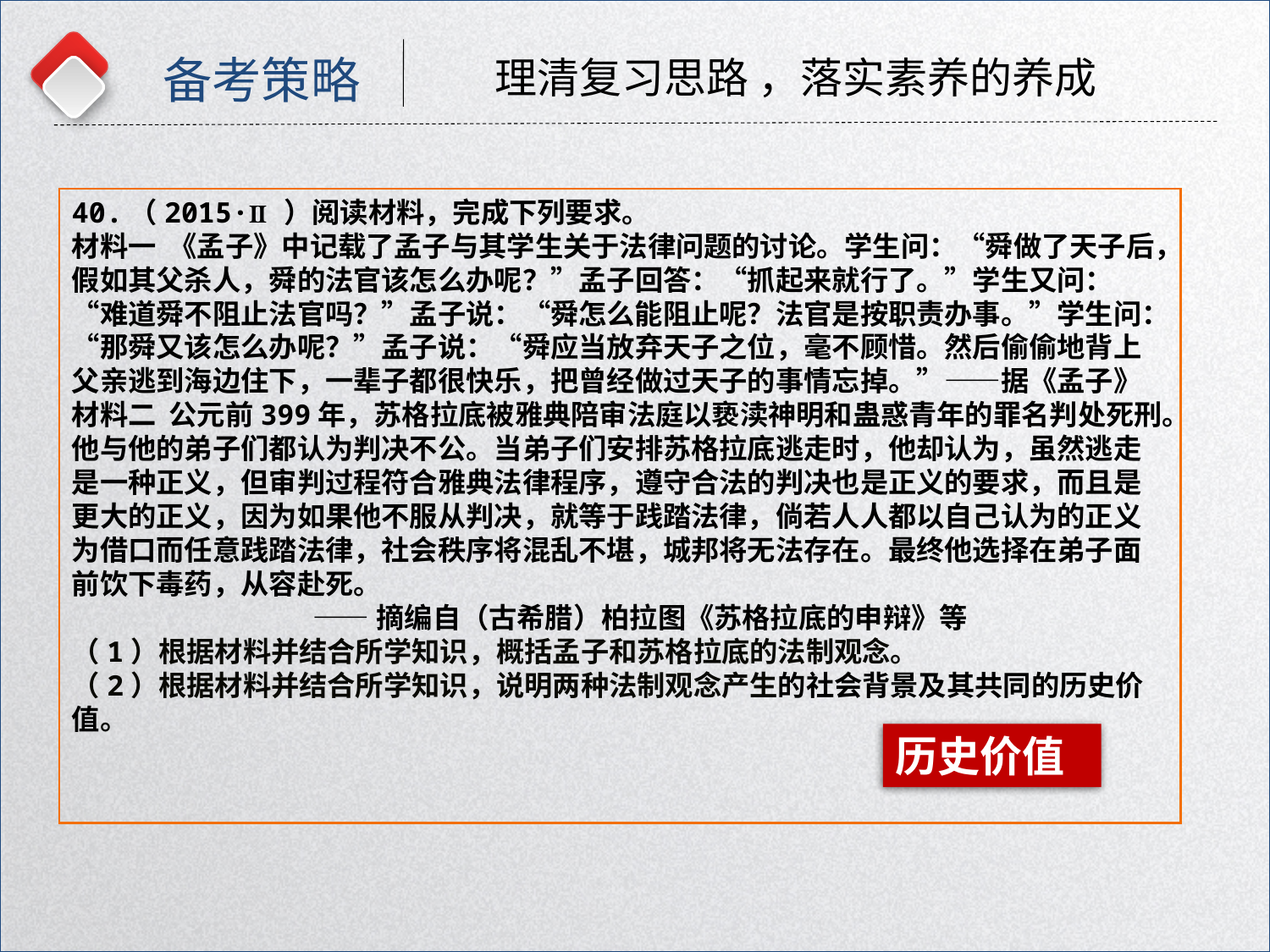

备考策略
理清复习思路 ，落实素养的养成

40.（2015·Ⅱ）阅读材料，完成下列要求。
材料一  《孟子》中记载了孟子与其学生关于法律问题的讨论。学生问：“舜做了天子后，假如其父杀人，舜的法官该怎么办呢？”孟子回答：“抓起来就行了。”学生又问：“难道舜不阻止法官吗？”孟子说：“舜怎么能阻止呢？法官是按职责办事。”学生问：“那舜又该怎么办呢？”孟子说：“舜应当放弃天子之位，毫不顾惜。然后偷偷地背上父亲逃到海边住下，一辈子都很快乐，把曾经做过天子的事情忘掉。”——据《孟子》
材料二  公元前399年，苏格拉底被雅典陪审法庭以亵渎神明和蛊惑青年的罪名判处死刑。他与他的弟子们都认为判决不公。当弟子们安排苏格拉底逃走时，他却认为，虽然逃走是一种正义，但审判过程符合雅典法律程序，遵守合法的判决也是正义的要求，而且是更大的正义，因为如果他不服从判决，就等于践踏法律，倘若人人都以自己认为的正义为借口而任意践踏法律，社会秩序将混乱不堪，城邦将无法存在。最终他选择在弟子面前饮下毒药，从容赴死。
                                      ——摘编自（古希腊）柏拉图《苏格拉底的申辩》等
（1）根据材料并结合所学知识，概括孟子和苏格拉底的法制观念。
（2）根据材料并结合所学知识，说明两种法制观念产生的社会背景及其共同的历史价值。
历史价值